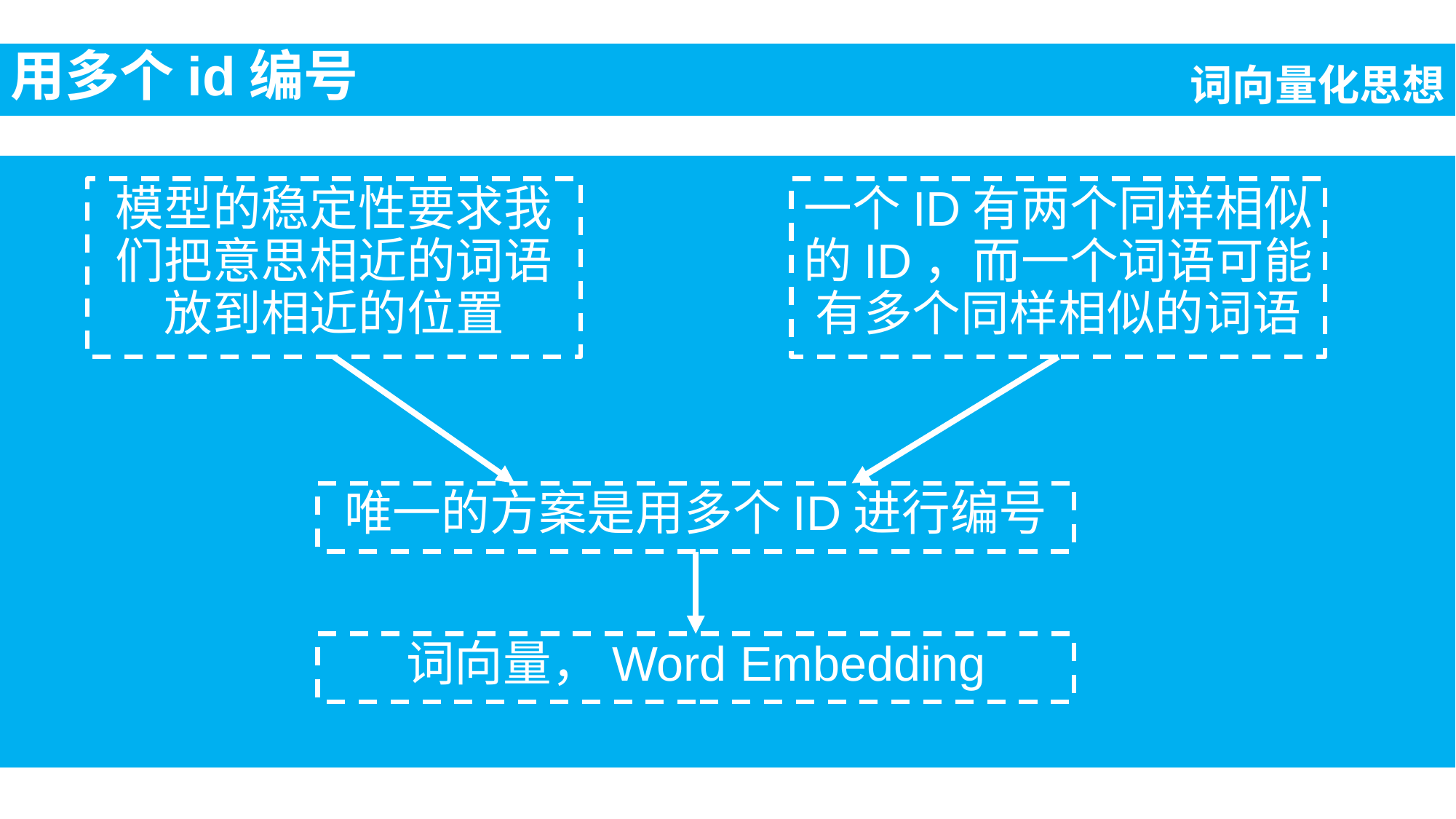

用多个id编号
词向量化思想
模型的稳定性要求我们把意思相近的词语放到相近的位置
一个ID有两个同样相似的ID，而一个词语可能有多个同样相似的词语
唯一的方案是用多个ID进行编号
词向量，Word Embedding